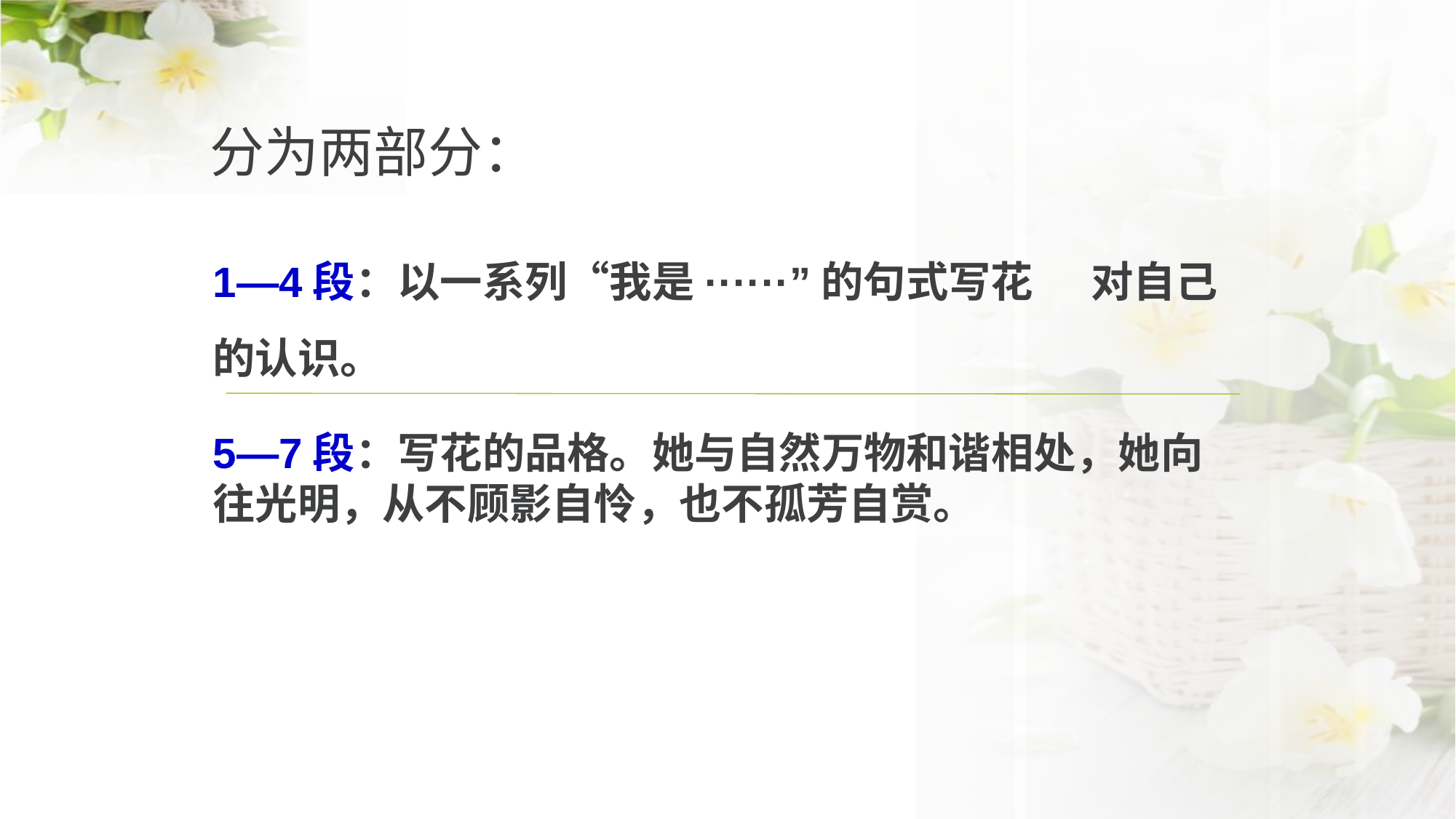

分为两部分：
1—4段：以一系列“我是······”的句式写花      对自己的认识。

5—7段：写花的品格。她与自然万物和谐相处，她向往光明，从不顾影自怜，也不孤芳自赏。